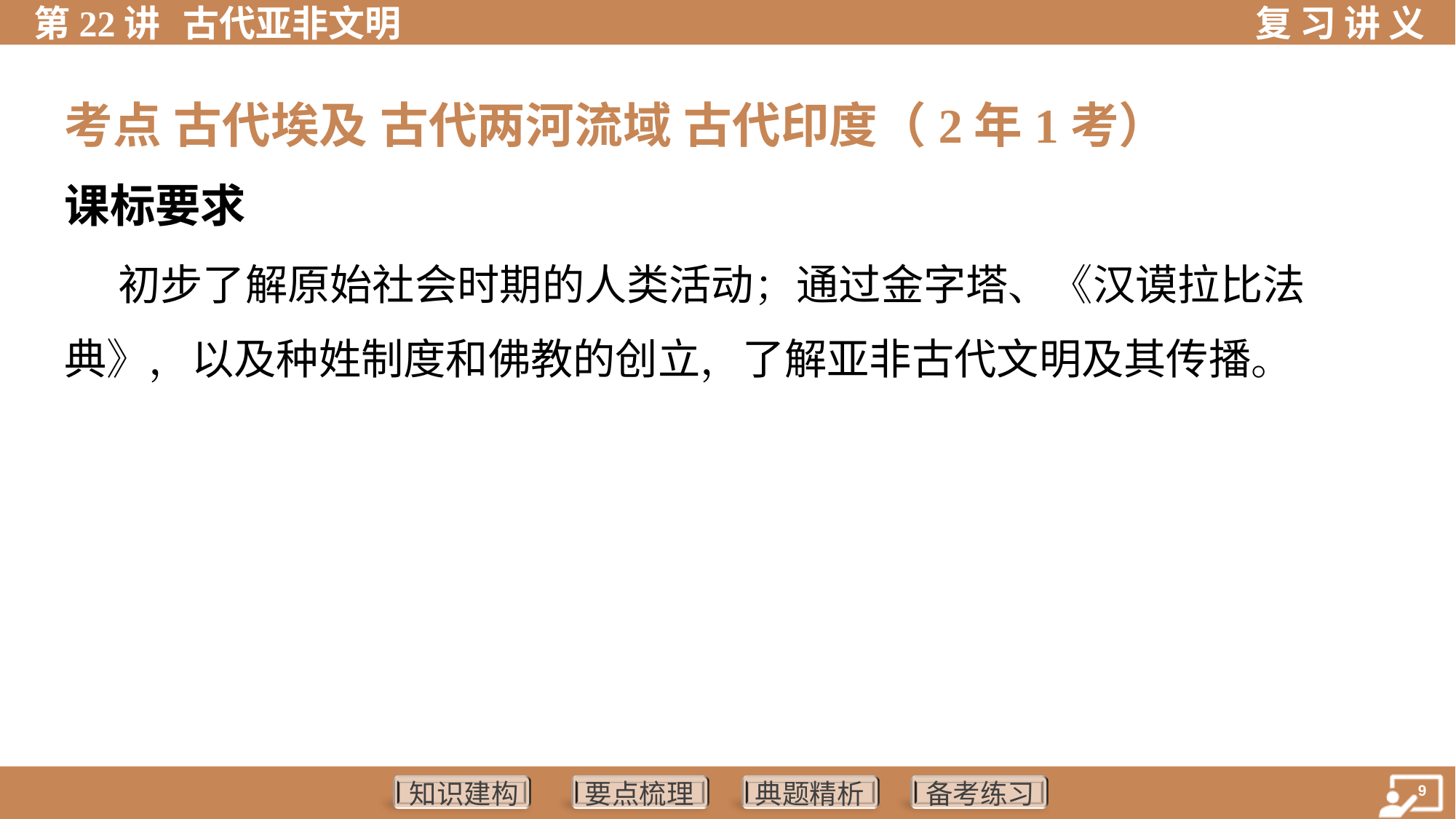

考点 古代埃及 古代两河流域 古代印度（2年1考）
课标要求
    初步了解原始社会时期的人类活动；通过金字塔、《汉谟拉比法
典》，以及种姓制度和佛教的创立，了解亚非古代文明及其传播。